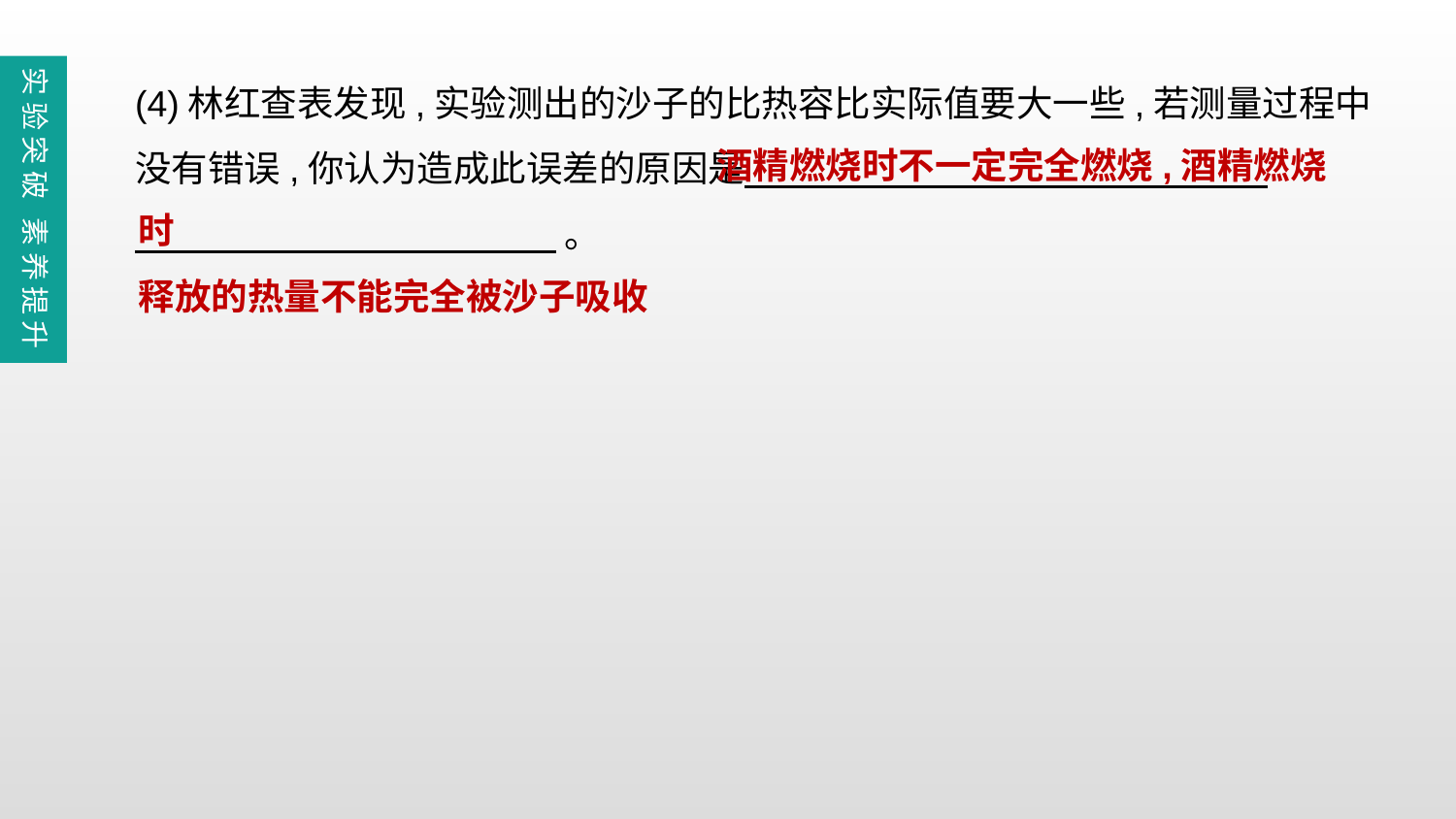

(4)林红查表发现,实验测出的沙子的比热容比实际值要大一些,若测量过程中没有错误,你认为造成此误差的原因是
                                                   。

实验突破 素养提升
                                                                     酒精燃烧时不一定完全燃烧,酒精燃烧时
释放的热量不能完全被沙子吸收